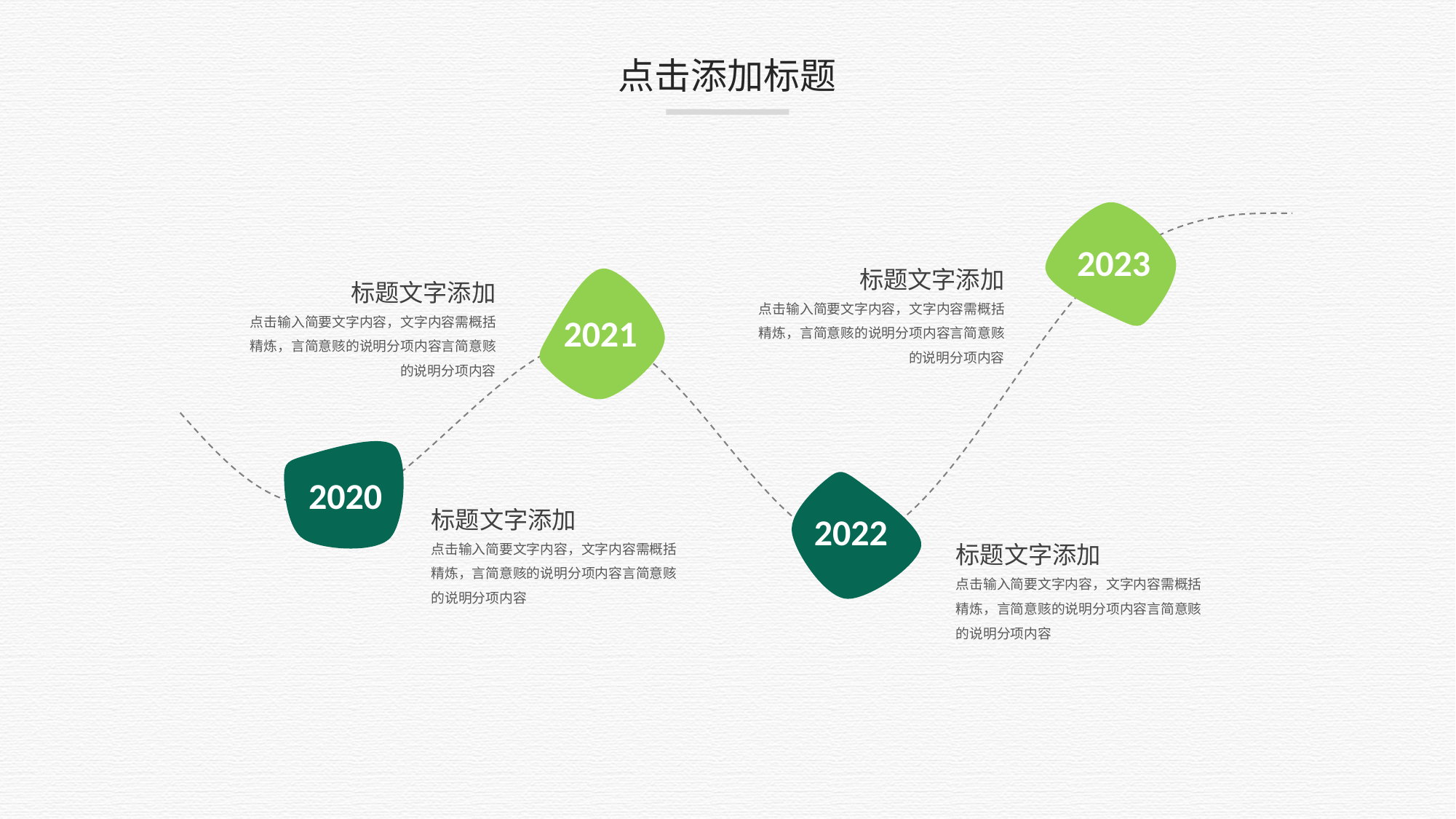

点击添加标题

2023

标题文字添加
点击输入简要文字内容，文字内容需概括精炼，言简意赅的说明分项内容言简意赅的说明分项内容
标题文字添加
点击输入简要文字内容，文字内容需概括精炼，言简意赅的说明分项内容言简意赅的说明分项内容

2021

2020

2022
标题文字添加
点击输入简要文字内容，文字内容需概括精炼，言简意赅的说明分项内容言简意赅的说明分项内容
标题文字添加
点击输入简要文字内容，文字内容需概括精炼，言简意赅的说明分项内容言简意赅的说明分项内容